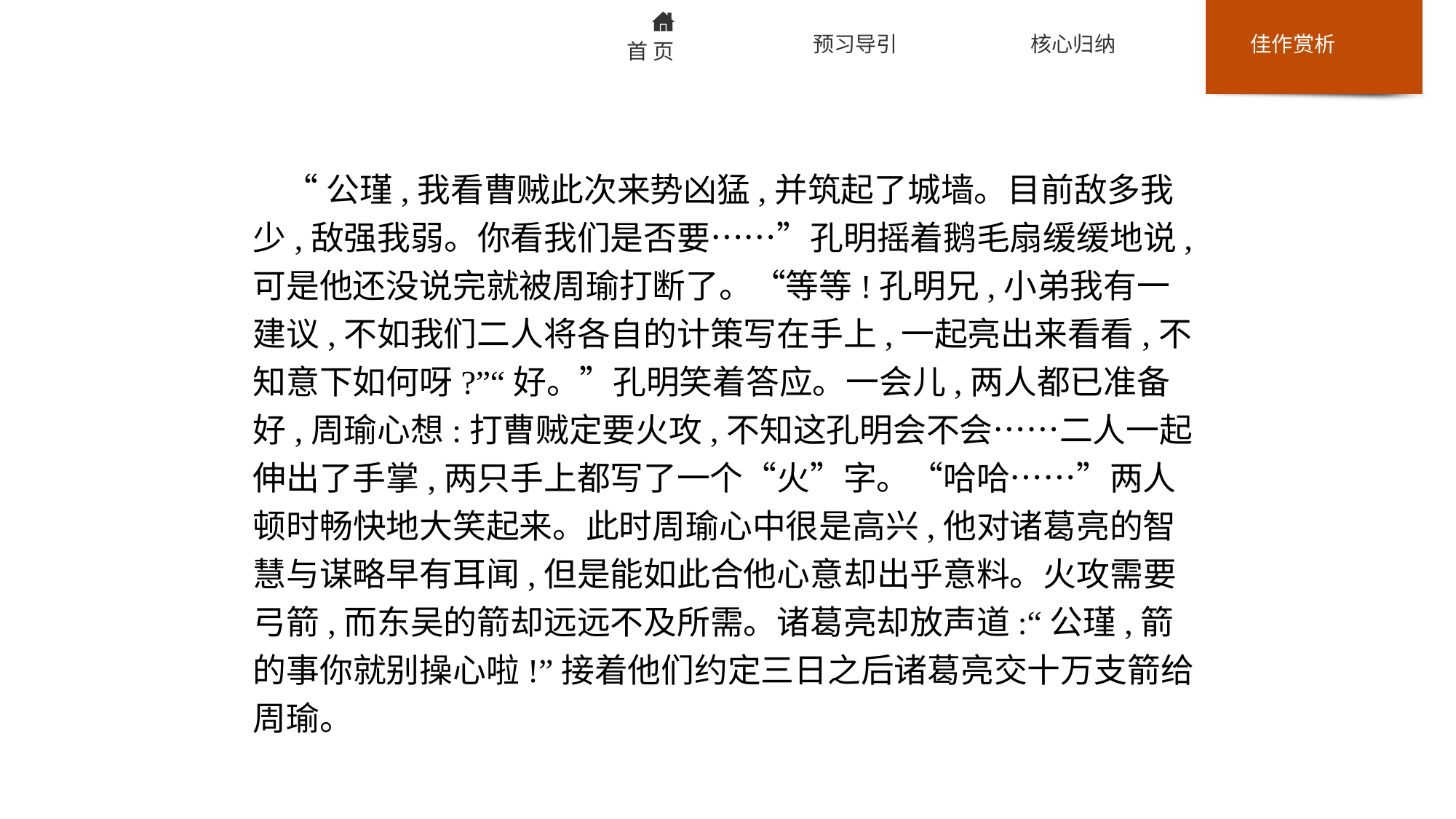

“公瑾,我看曹贼此次来势凶猛,并筑起了城墙。目前敌多我少,敌强我弱。你看我们是否要……”孔明摇着鹅毛扇缓缓地说,可是他还没说完就被周瑜打断了。“等等!孔明兄,小弟我有一建议,不如我们二人将各自的计策写在手上,一起亮出来看看,不知意下如何呀?”“好。”孔明笑着答应。一会儿,两人都已准备好,周瑜心想:打曹贼定要火攻,不知这孔明会不会……二人一起伸出了手掌,两只手上都写了一个“火”字。“哈哈……”两人顿时畅快地大笑起来。此时周瑜心中很是高兴,他对诸葛亮的智慧与谋略早有耳闻,但是能如此合他心意却出乎意料。火攻需要弓箭,而东吴的箭却远远不及所需。诸葛亮却放声道:“公瑾,箭的事你就别操心啦!”接着他们约定三日之后诸葛亮交十万支箭给周瑜。